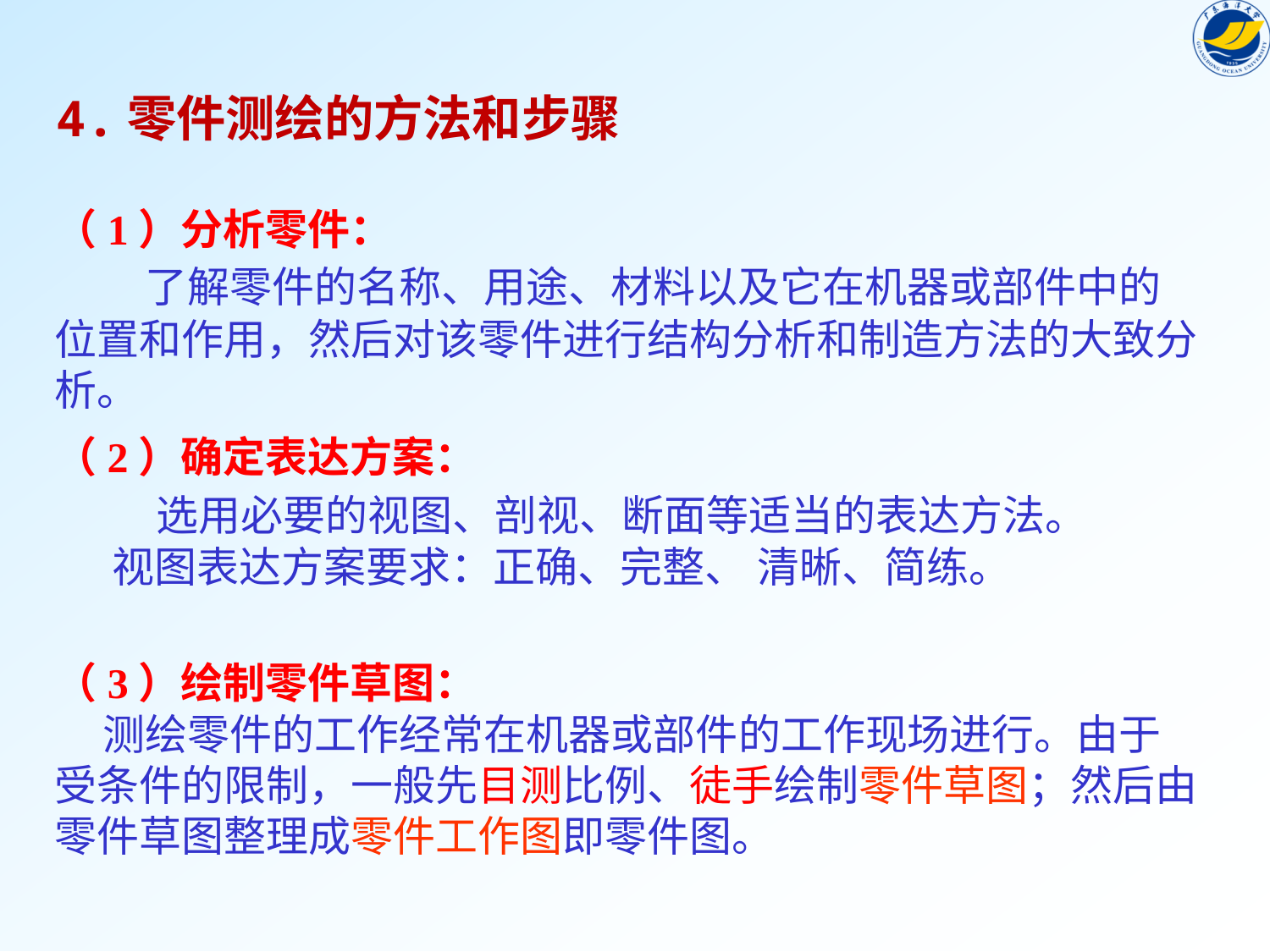

4.零件测绘的方法和步骤
（1）分析零件：
       了解零件的名称、用途、材料以及它在机器或部件中的位置和作用，然后对该零件进行结构分析和制造方法的大致分析。
（2）确定表达方案：
        选用必要的视图、剖视、断面等适当的表达方法。
     视图表达方案要求：正确、完整、 清晰、简练。
（3）绘制零件草图：
    测绘零件的工作经常在机器或部件的工作现场进行。由于受条件的限制，一般先目测比例、徒手绘制零件草图；然后由零件草图整理成零件工作图即零件图。